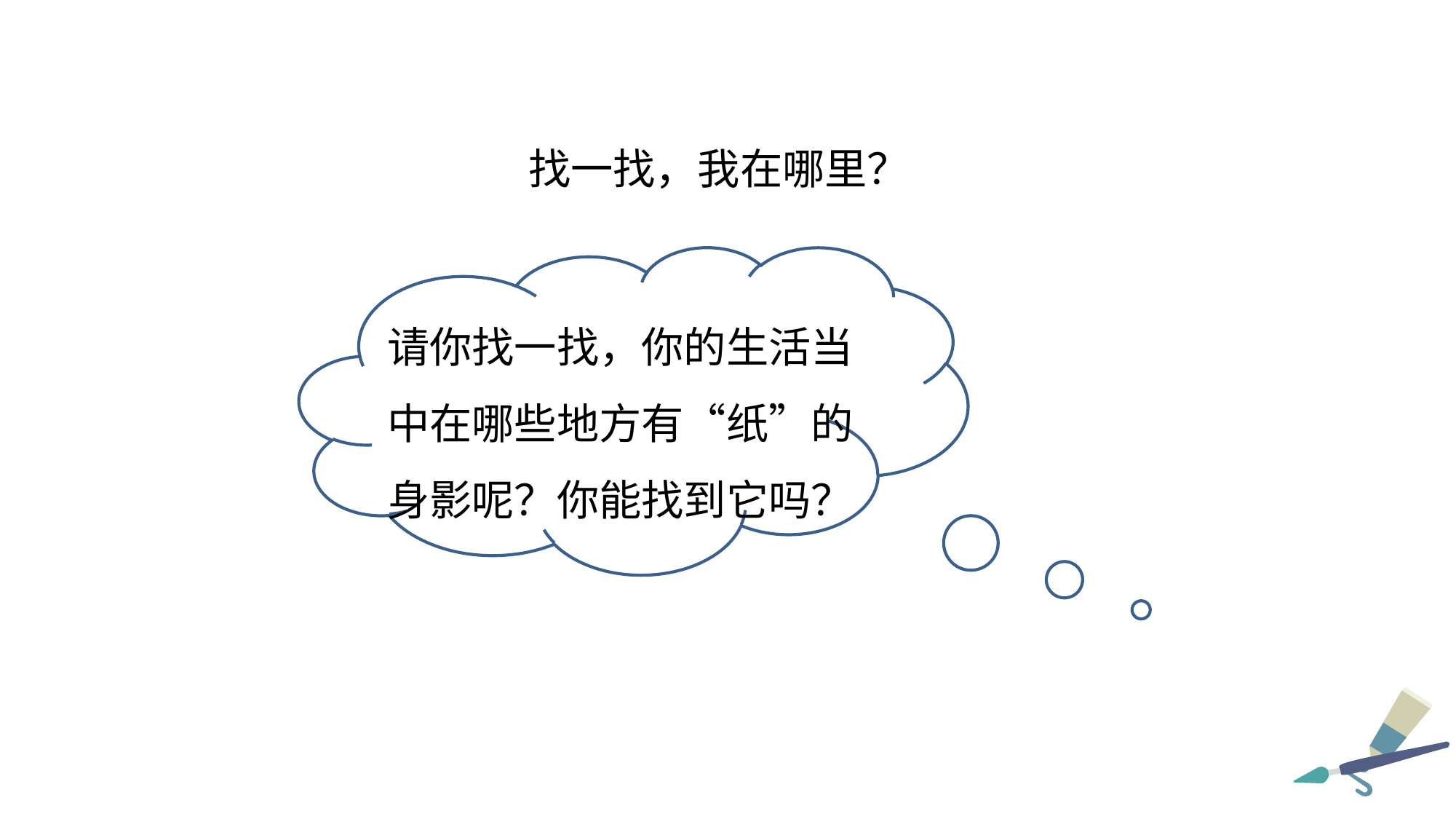

找一找，我在哪里？

请你找一找，你的生活当中在哪些地方有“纸”的身影呢？你能找到它吗？